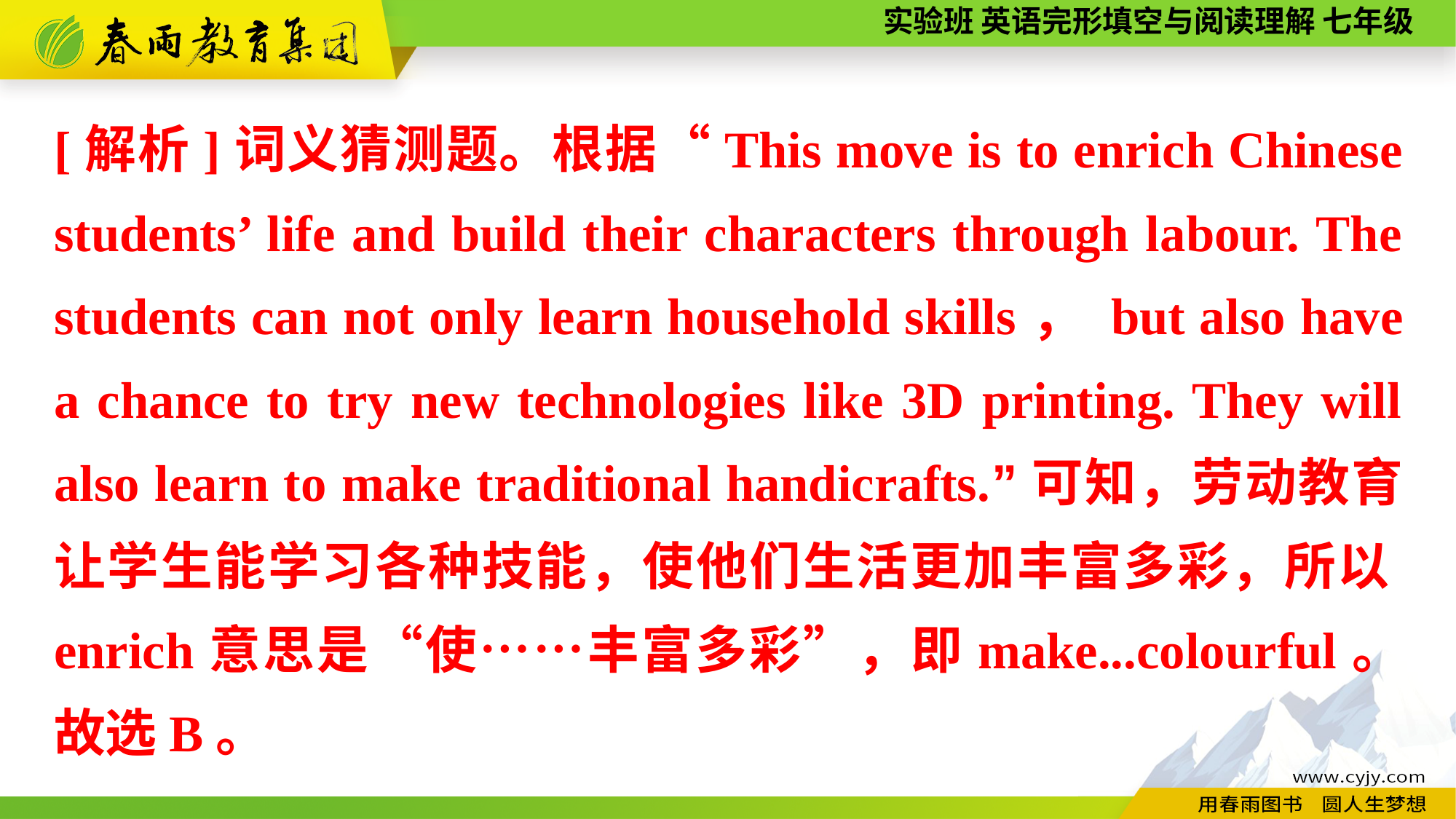

[解析]词义猜测题。根据“This move is to enrich Chinese students’ life and build their characters through labour. The students can not only learn household skills， but also have a chance to try new technologies like 3D printing. They will also learn to make traditional handicrafts.”可知，劳动教育让学生能学习各种技能，使他们生活更加丰富多彩，所以enrich意思是“使……丰富多彩”，即make...colourful。故选B。